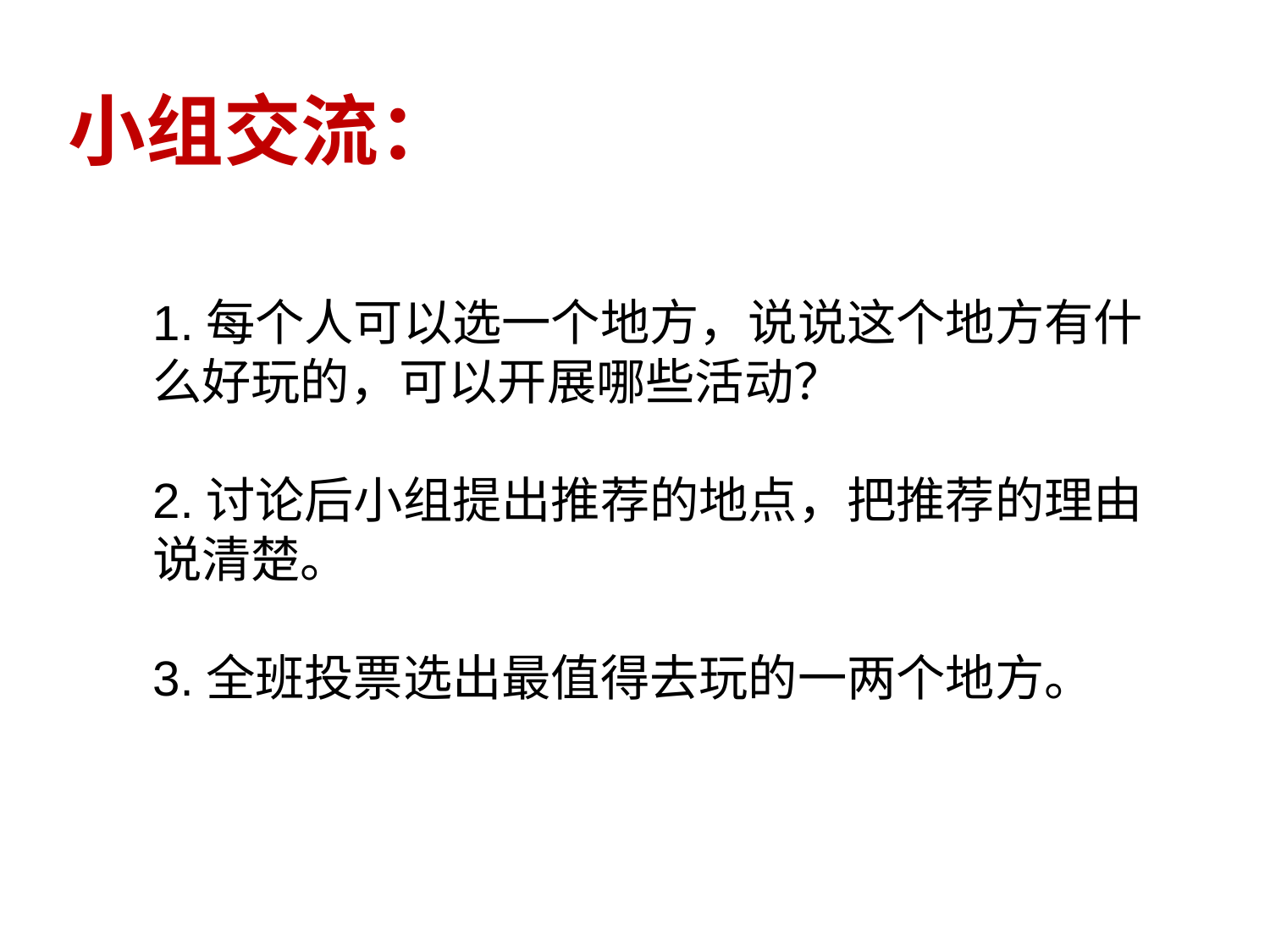

小组交流：
1.每个人可以选一个地方，说说这个地方有什么好玩的，可以开展哪些活动？

2.讨论后小组提出推荐的地点，把推荐的理由说清楚。

3.全班投票选出最值得去玩的一两个地方。